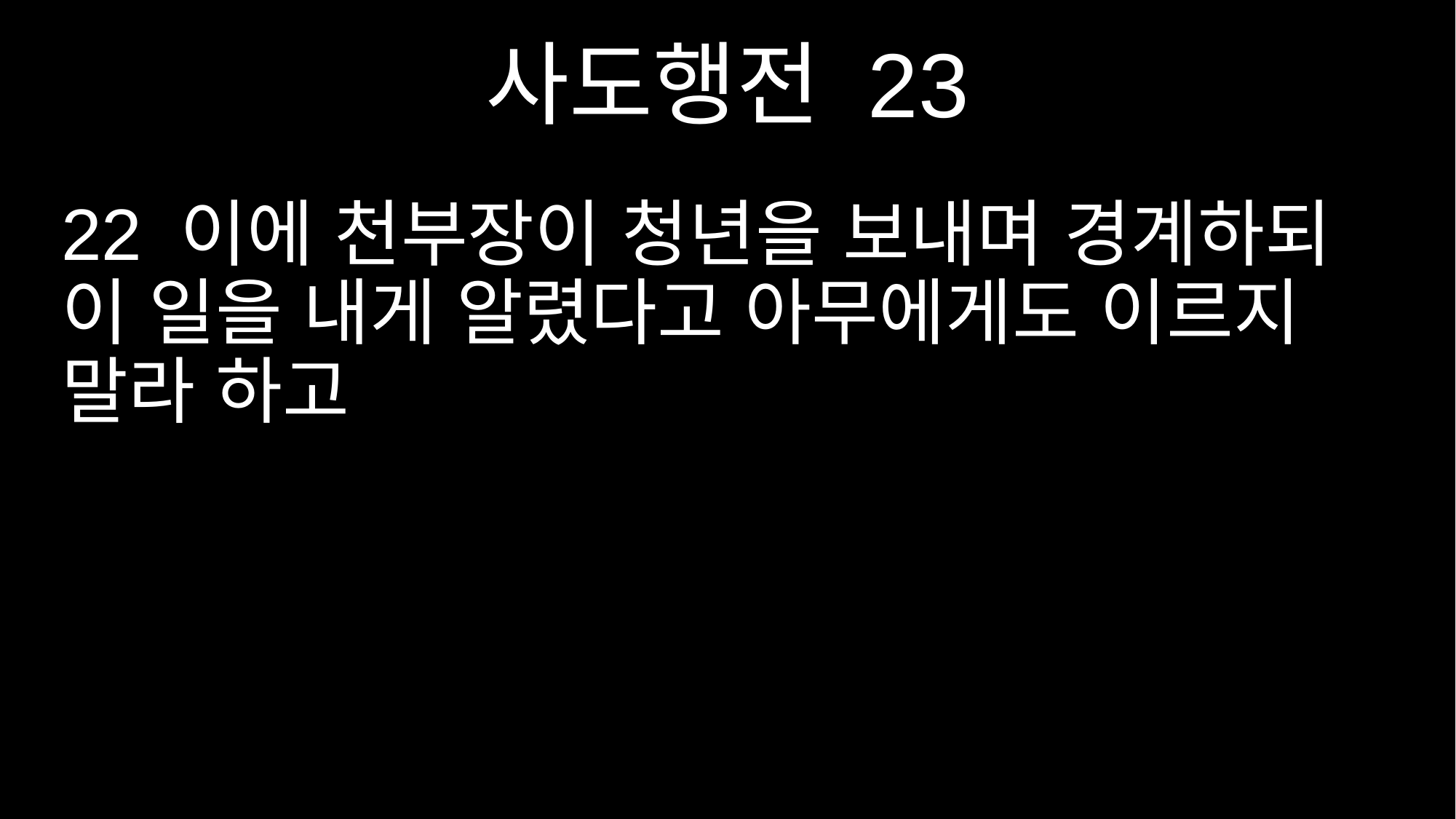

사도행전 23
22 이에 천부장이 청년을 보내며 경계하되 이 일을 내게 알렸다고 아무에게도 이르지 말라 하고